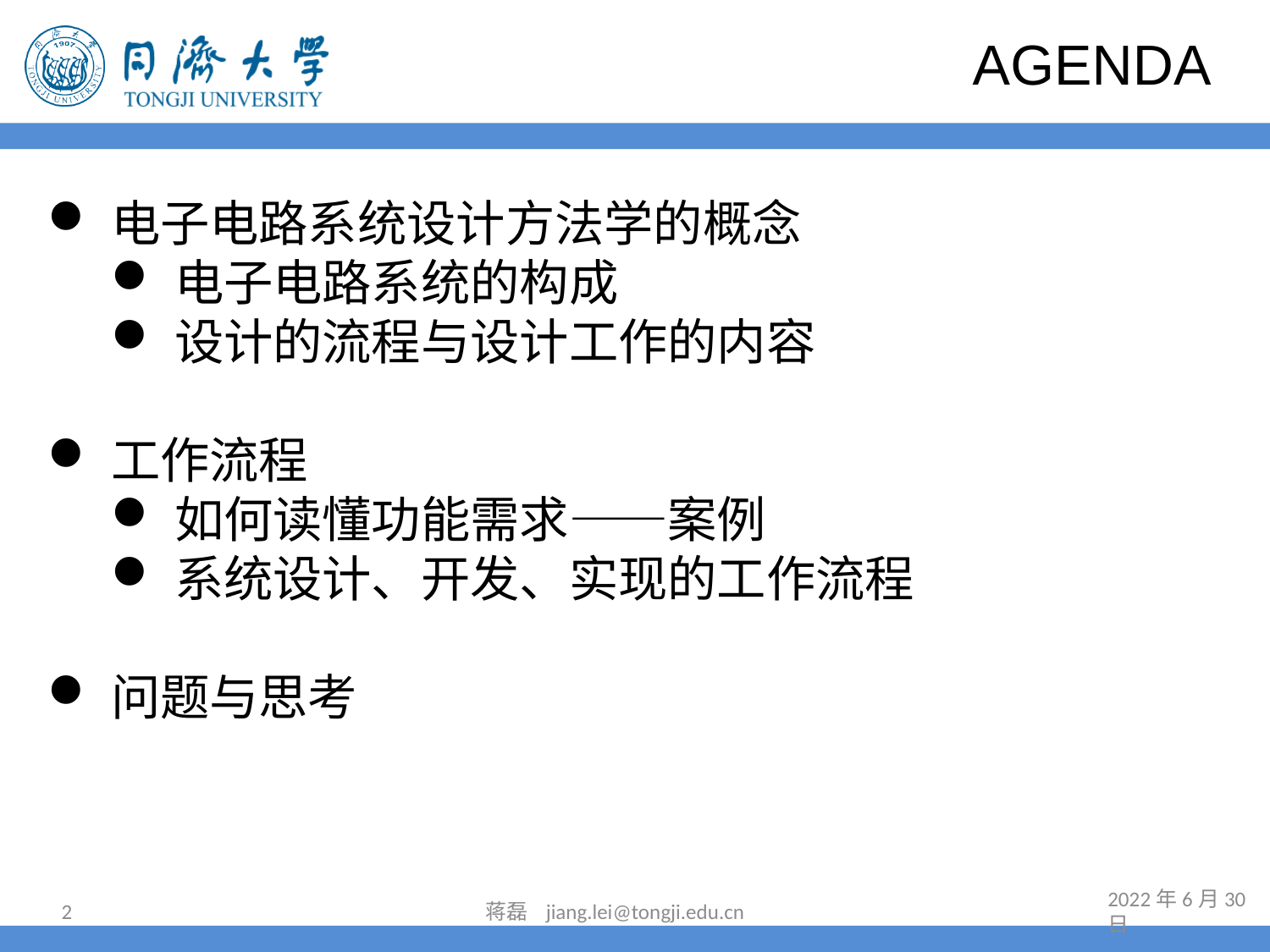

# AGENDA
电子电路系统设计方法学的概念
电子电路系统的构成
设计的流程与设计工作的内容

工作流程
如何读懂功能需求——案例
系统设计、开发、实现的工作流程

问题与思考
2
蒋磊  jiang.lei@tongji.edu.cn
2022年6月30日